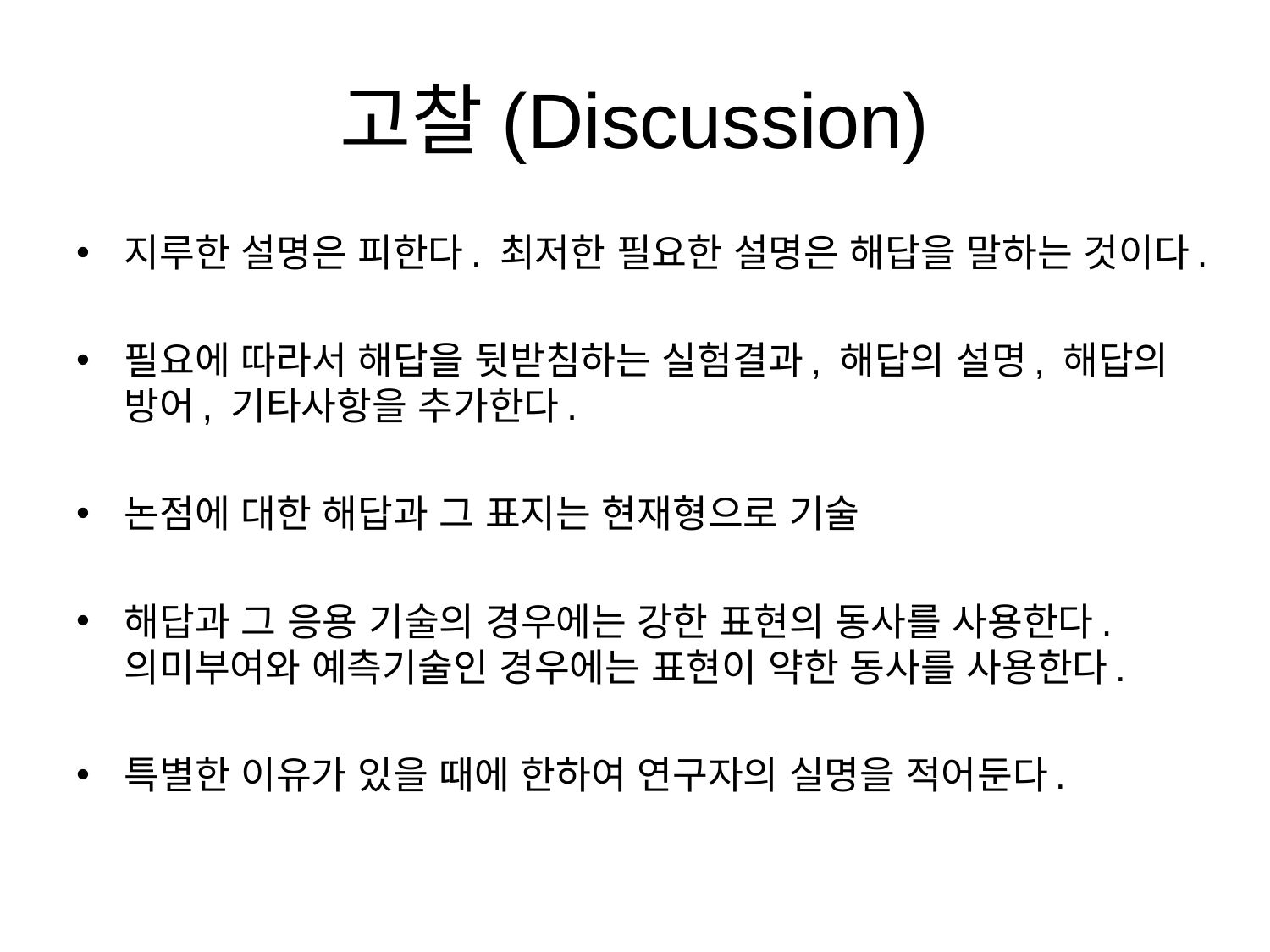

# 고찰(Discussion)
지루한 설명은 피한다. 최저한 필요한 설명은 해답을 말하는 것이다.

필요에 따라서 해답을 뒷받침하는 실험결과, 해답의 설명, 해답의 방어, 기타사항을 추가한다.

논점에 대한 해답과 그 표지는 현재형으로 기술

해답과 그 응용 기술의 경우에는 강한 표현의 동사를 사용한다. 의미부여와 예측기술인 경우에는 표현이 약한 동사를 사용한다.

특별한 이유가 있을 때에 한하여 연구자의 실명을 적어둔다.